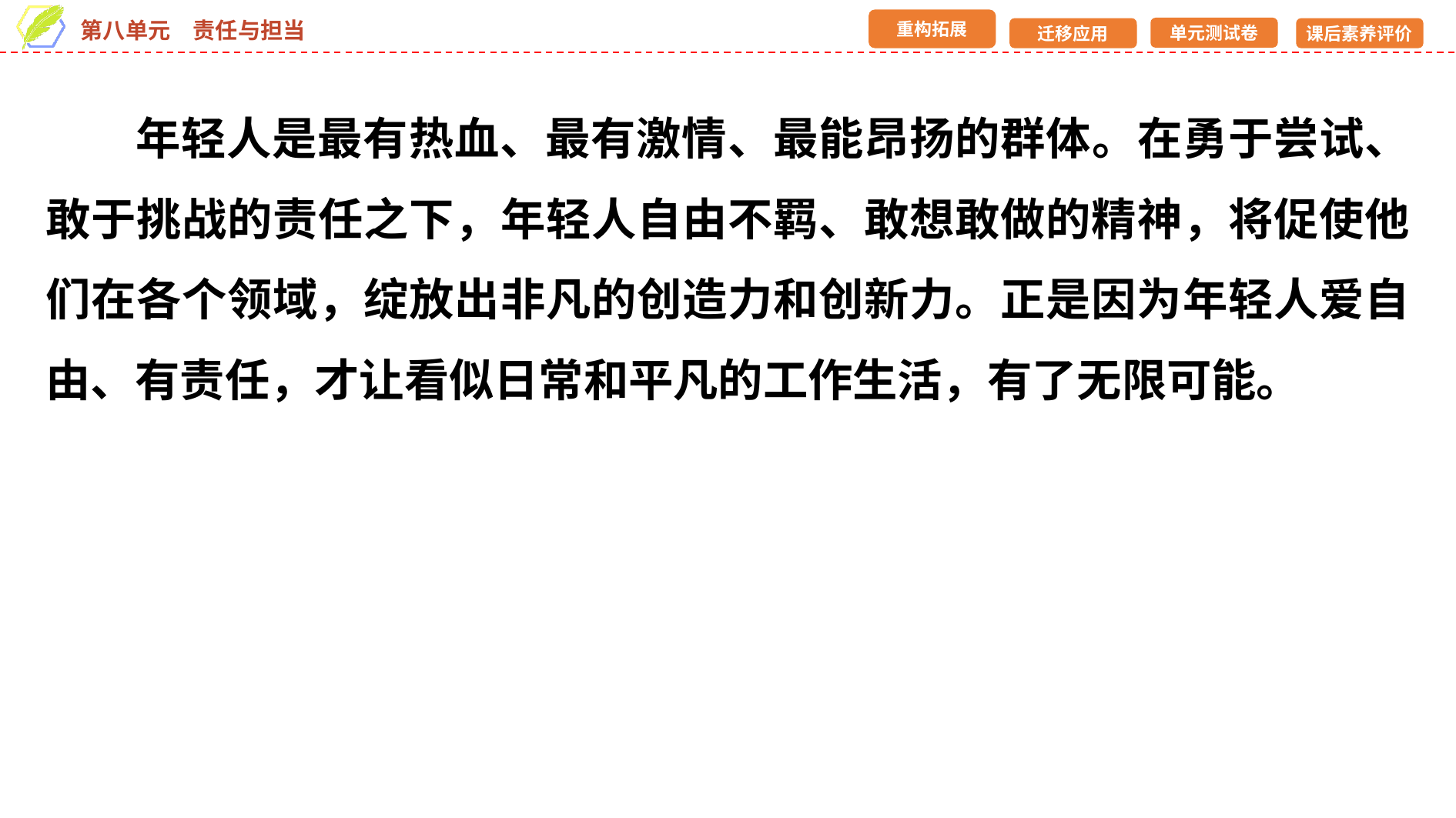

年轻人是最有热血、最有激情、最能昂扬的群体。在勇于尝试、敢于挑战的责任之下，年轻人自由不羁、敢想敢做的精神，将促使他们在各个领域，绽放出非凡的创造力和创新力。正是因为年轻人爱自由、有责任，才让看似日常和平凡的工作生活，有了无限可能。